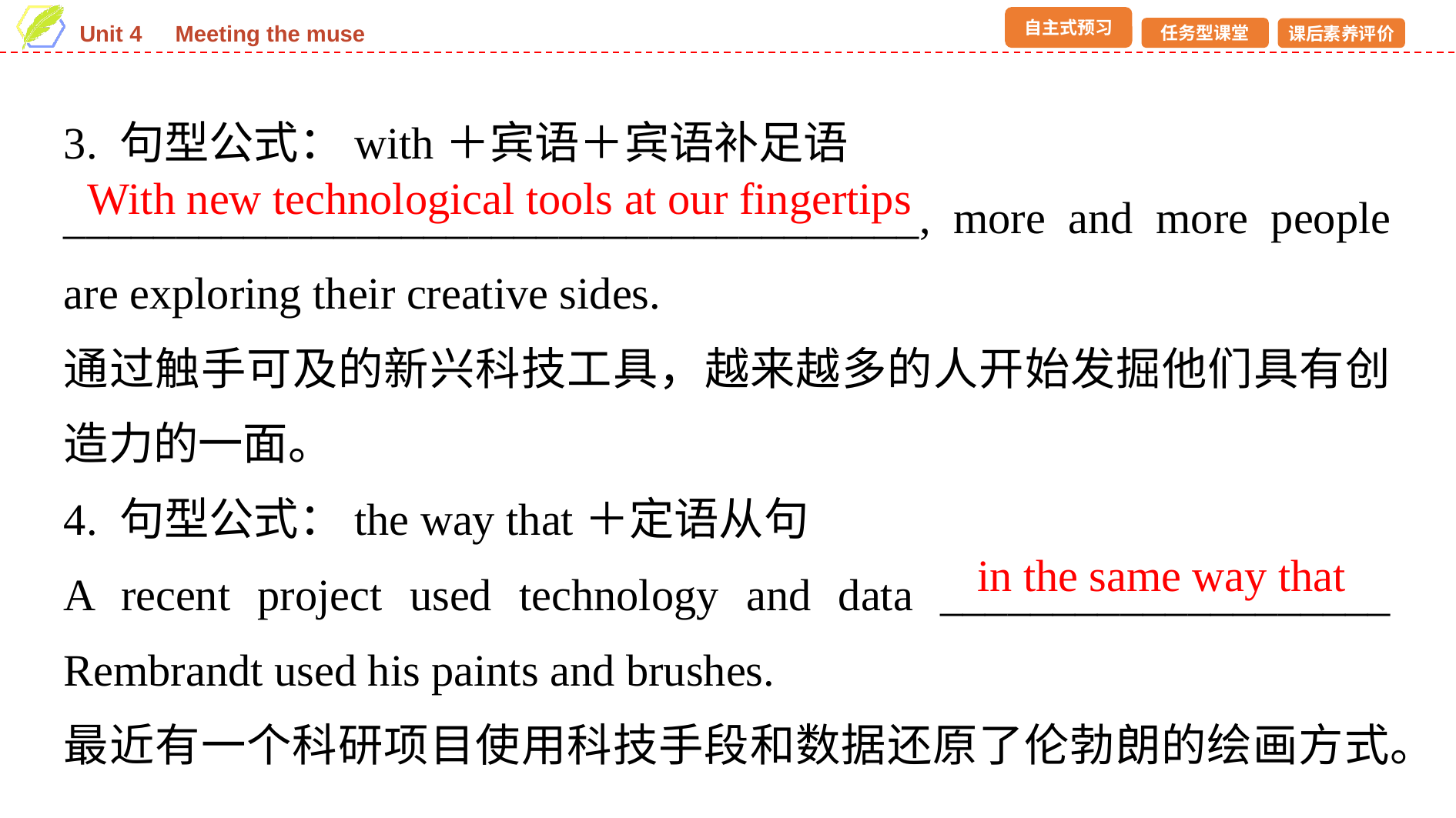

3. 句型公式：with＋宾语＋宾语补足语
______________________________________, more and more people are exploring their creative sides.
通过触手可及的新兴科技工具，越来越多的人开始发掘他们具有创造力的一面。
4. 句型公式：the way that＋定语从句
A recent project used technology and data ____________________ Rembrandt used his paints and brushes.
最近有一个科研项目使用科技手段和数据还原了伦勃朗的绘画方式。
With new technological tools at our fingertips
in the same way that